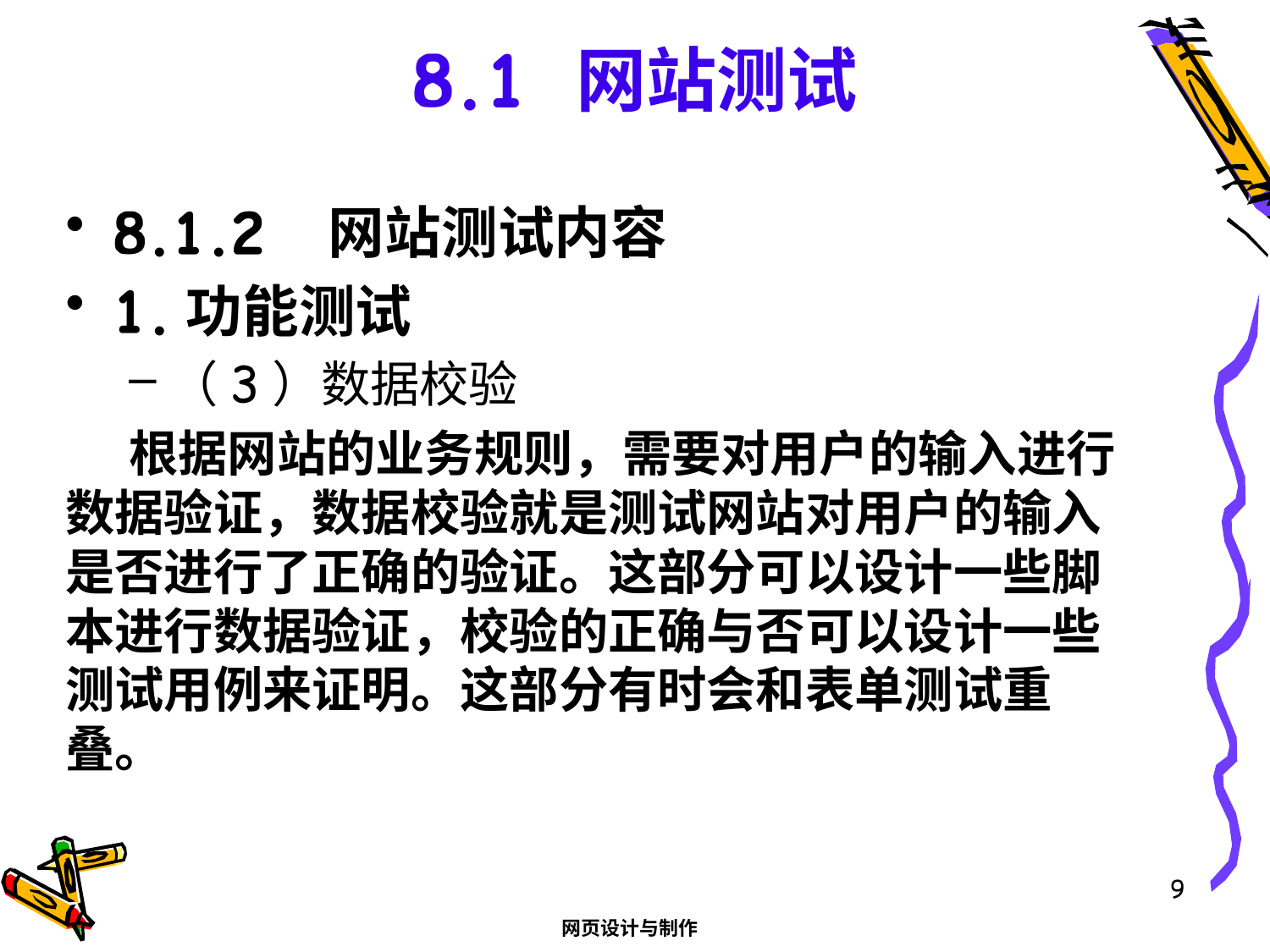

# 8.1 网站测试
8.1.2  网站测试内容
1.功能测试
（3）数据校验
根据网站的业务规则，需要对用户的输入进行数据验证，数据校验就是测试网站对用户的输入是否进行了正确的验证。这部分可以设计一些脚本进行数据验证，校验的正确与否可以设计一些测试用例来证明。这部分有时会和表单测试重叠。
9
网页设计与制作